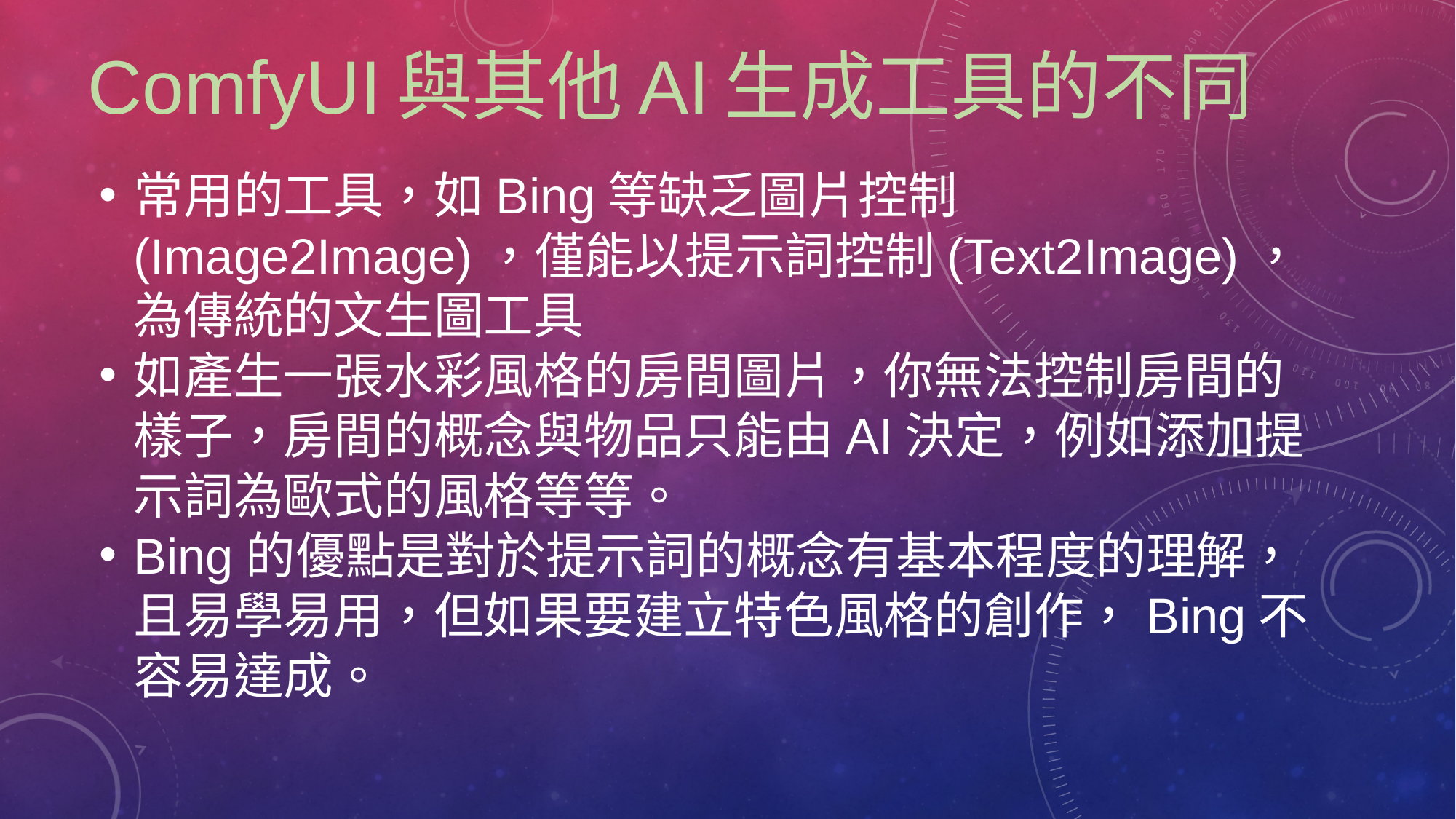

# ComfyUI與其他AI生成工具的不同
常用的工具，如Bing等缺乏圖片控制(Image2Image)，僅能以提示詞控制(Text2Image)，為傳統的文生圖工具
如產生一張水彩風格的房間圖片，你無法控制房間的樣子，房間的概念與物品只能由AI決定，例如添加提示詞為歐式的風格等等。
Bing的優點是對於提示詞的概念有基本程度的理解，且易學易用，但如果要建立特色風格的創作，Bing不容易達成。